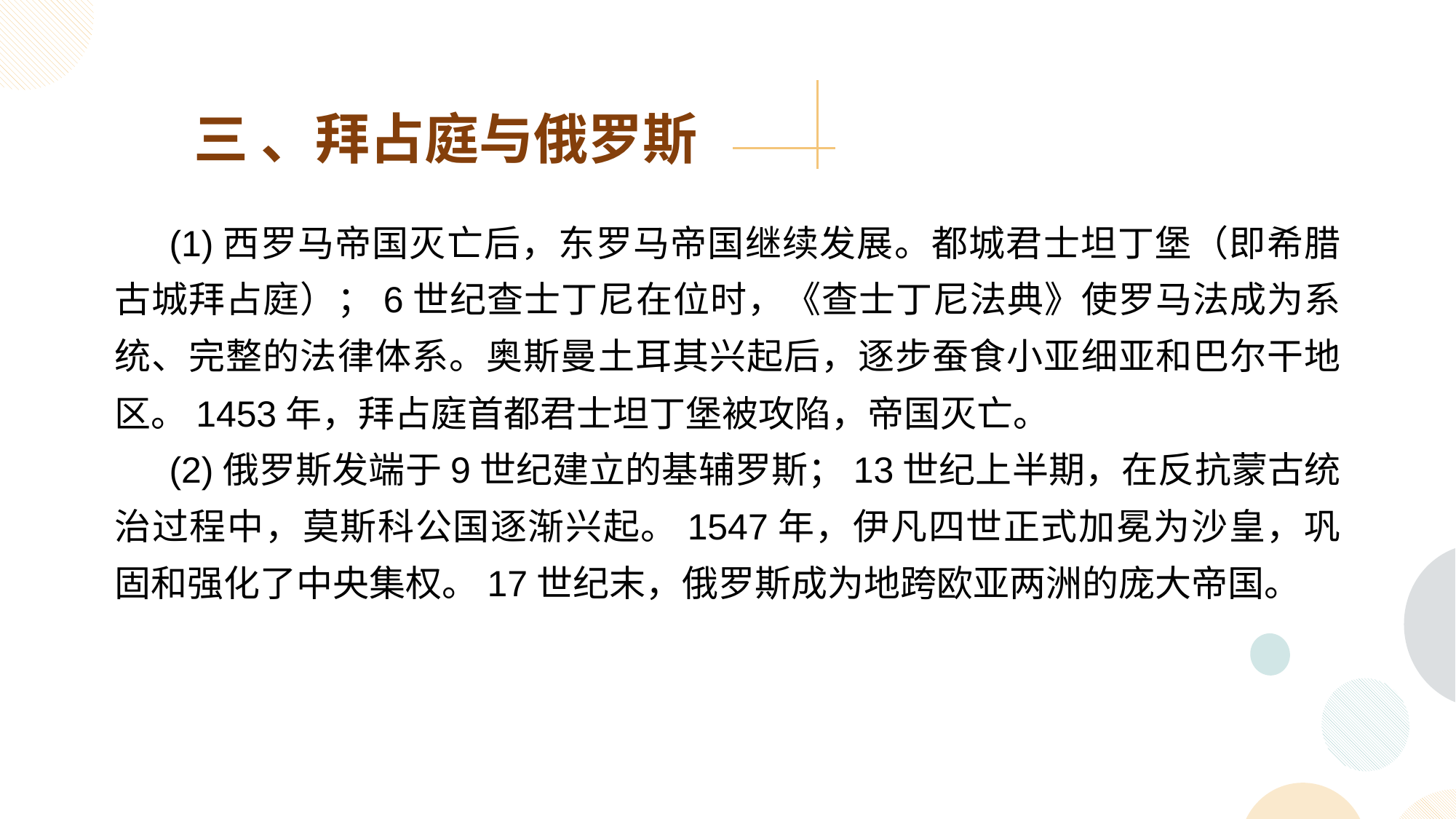

三 、拜占庭与俄罗斯
(1)西罗马帝国灭亡后，东罗马帝国继续发展。都城君士坦丁堡（即希腊古城拜占庭）；6世纪查士丁尼在位时，《查士丁尼法典》使罗马法成为系统、完整的法律体系。奥斯曼土耳其兴起后，逐步蚕食小亚细亚和巴尔干地区。1453年，拜占庭首都君士坦丁堡被攻陷，帝国灭亡。
(2)俄罗斯发端于9世纪建立的基辅罗斯；13世纪上半期，在反抗蒙古统治过程中，莫斯科公国逐渐兴起。1547年，伊凡四世正式加冕为沙皇，巩固和强化了中央集权。17世纪末，俄罗斯成为地跨欧亚两洲的庞大帝国。